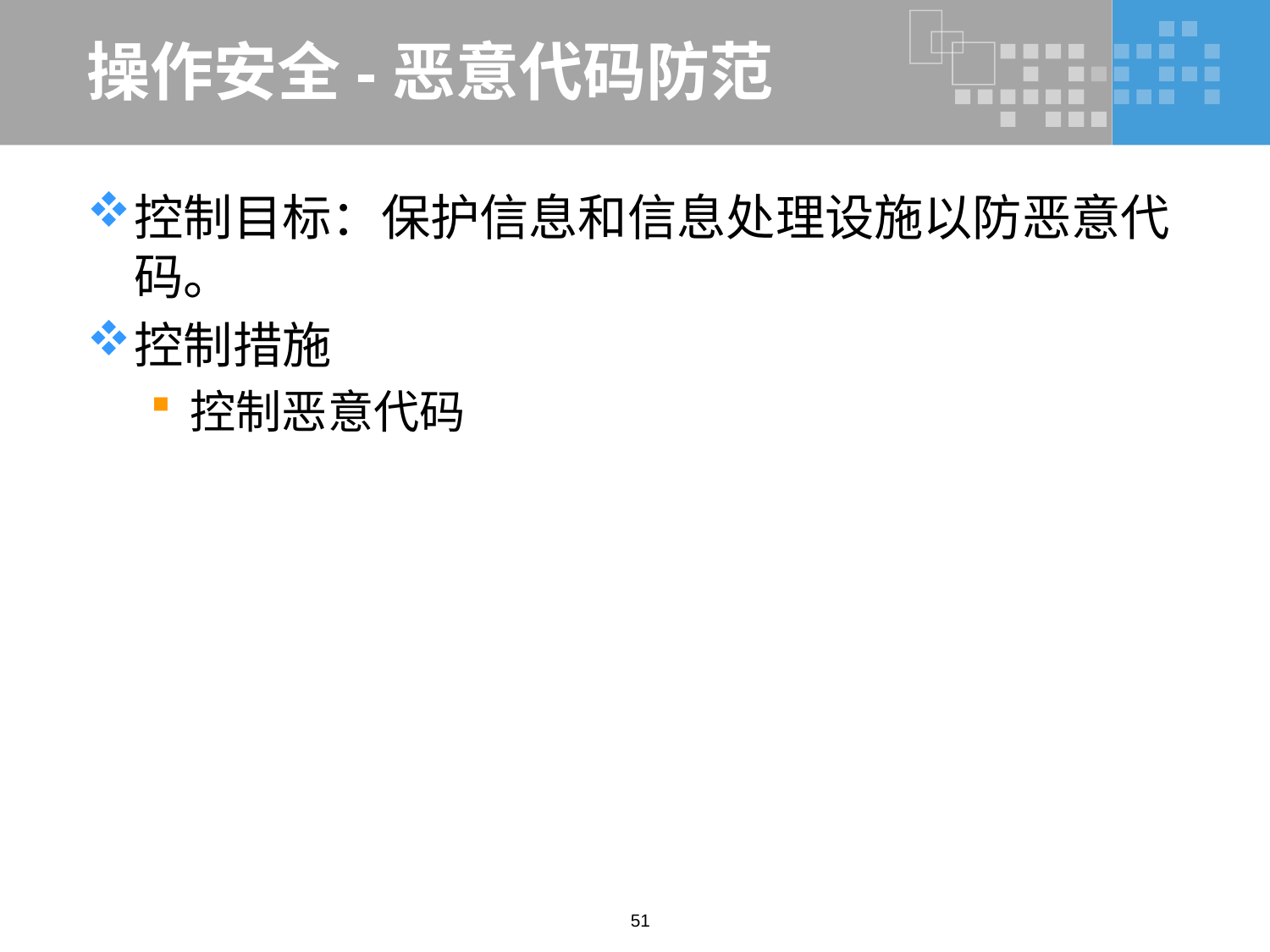

# 操作安全-恶意代码防范
控制目标：保护信息和信息处理设施以防恶意代码。
控制措施
控制恶意代码

51